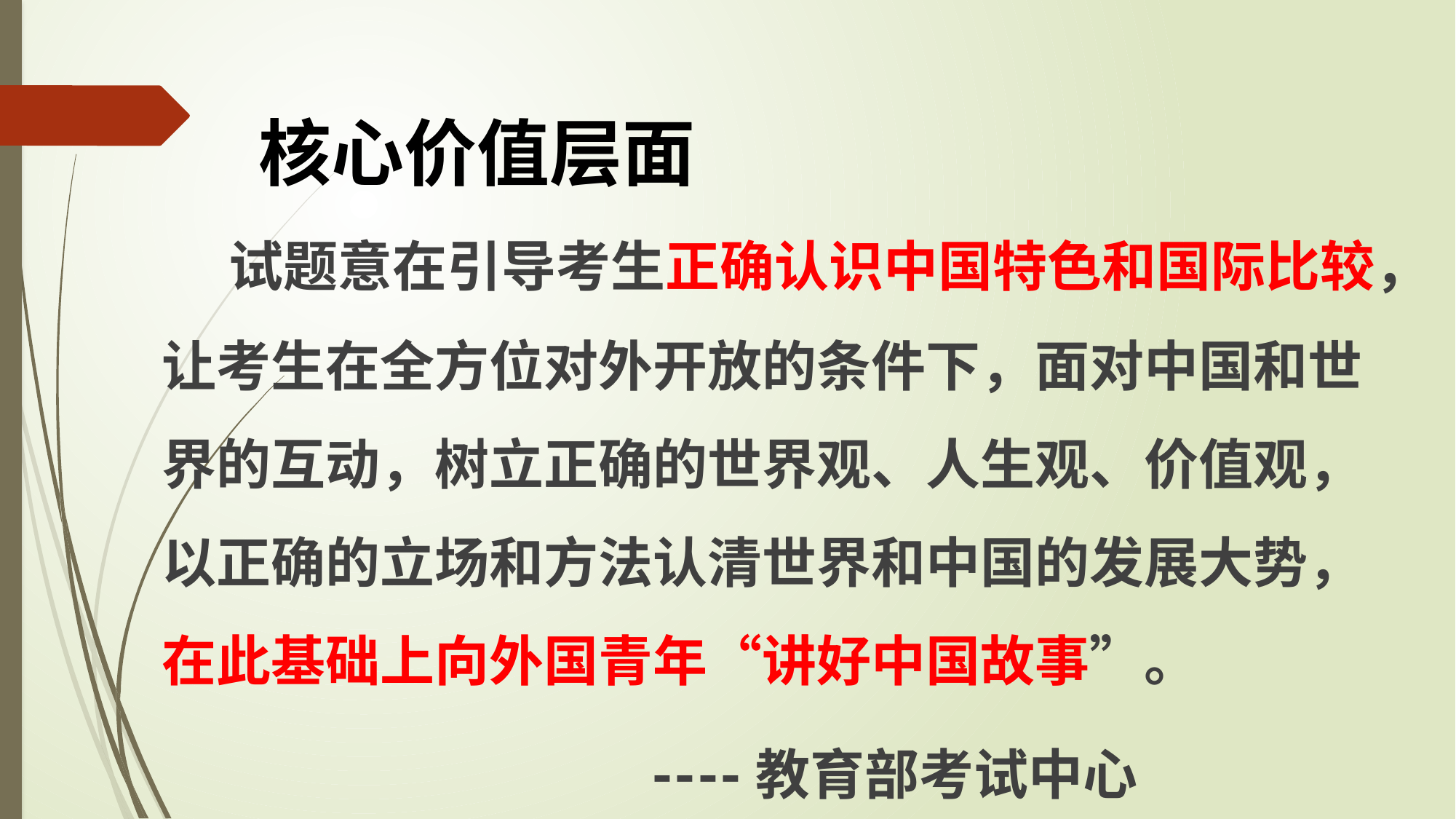

核心价值层面
    试题意在引导考生正确认识中国特色和国际比较，让考生在全方位对外开放的条件下，面对中国和世界的互动，树立正确的世界观、人生观、价值观，以正确的立场和方法认清世界和中国的发展大势，在此基础上向外国青年“讲好中国故事”。
                                ----教育部考试中心